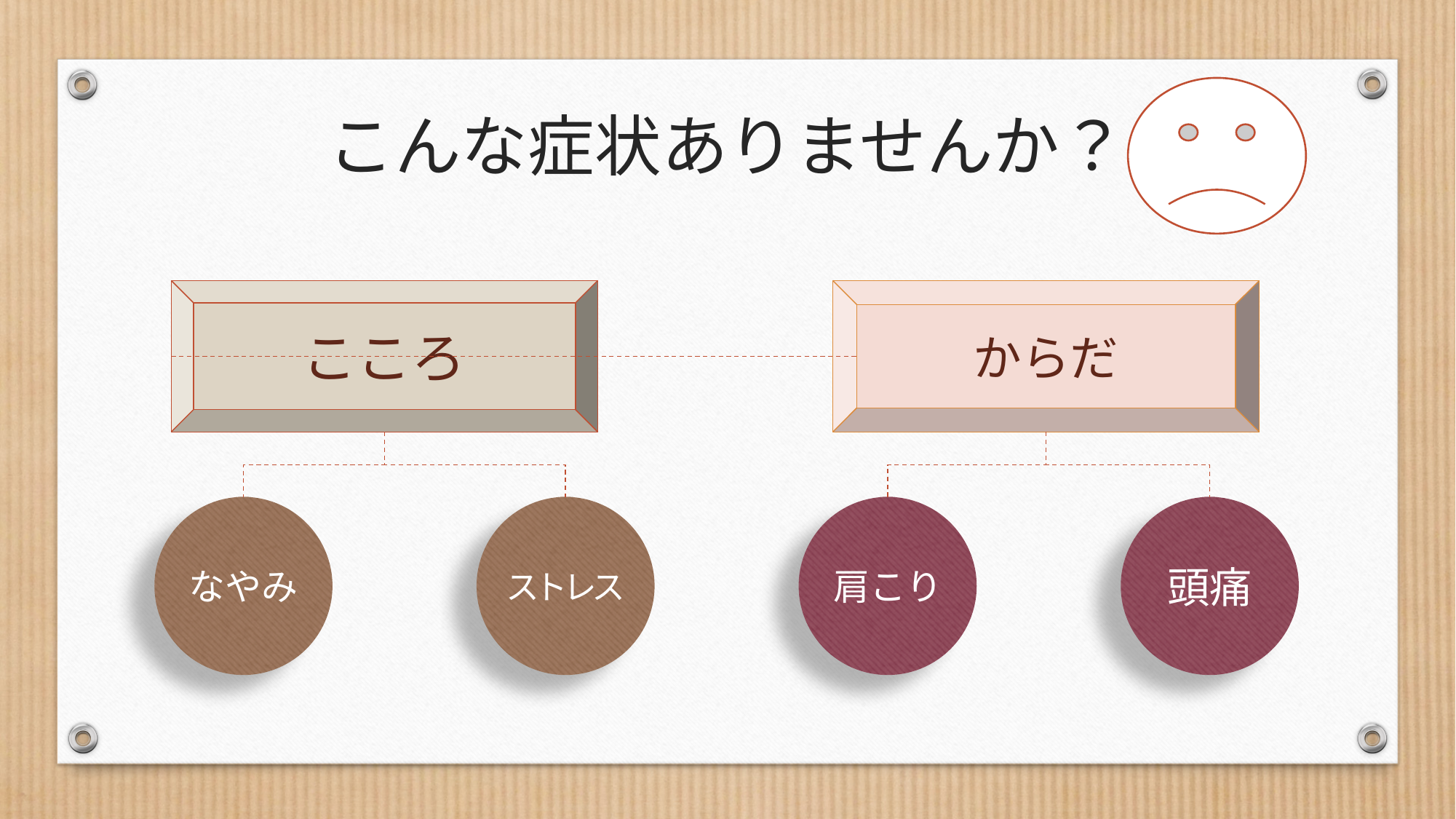

# こんな症状ありませんか？

こころ
からだ
なやみ
ストレス
肩こり
頭痛